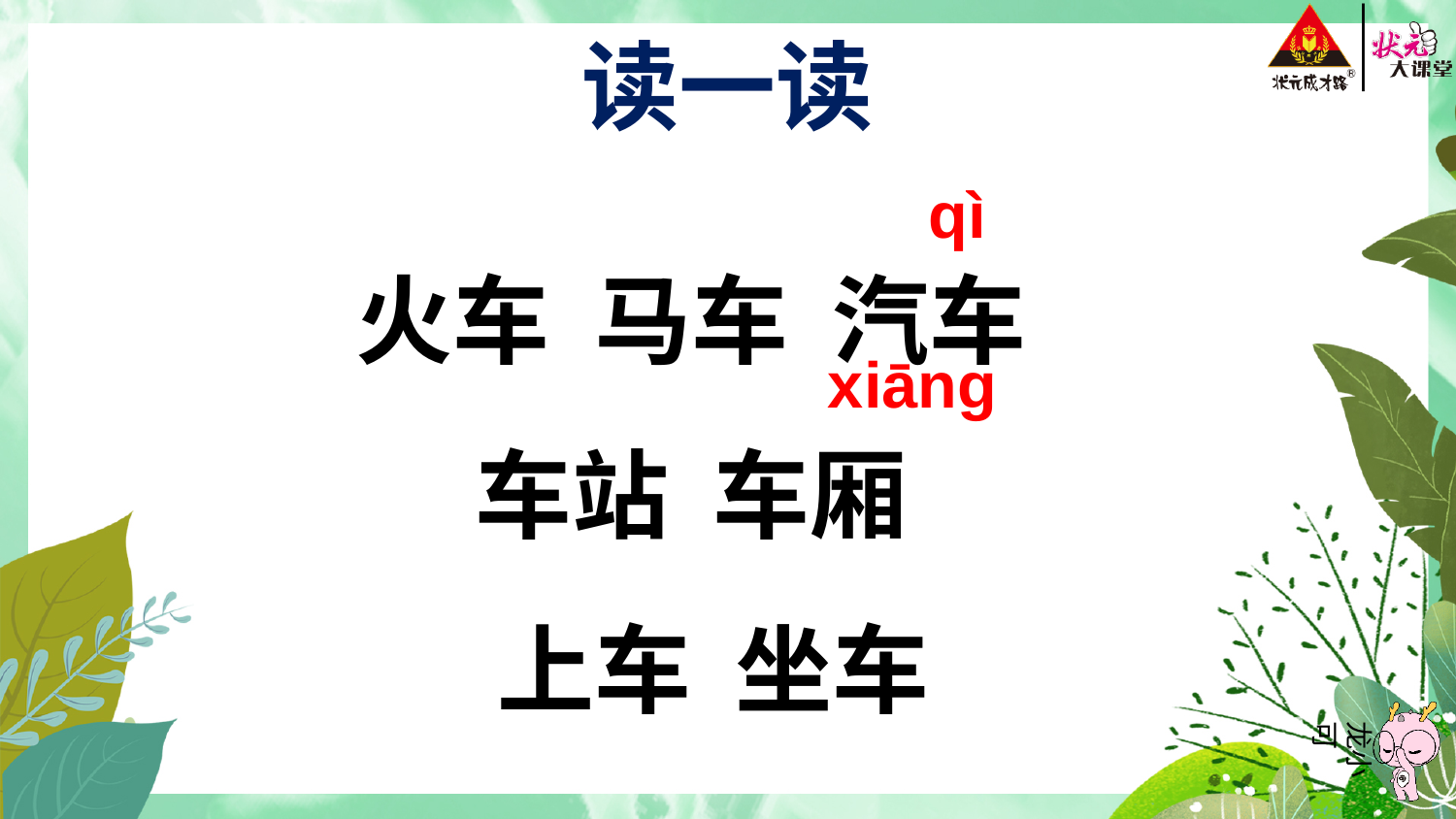

读一读
qì
火车  马车  汽车
车站  车厢
上车  坐车
xiānɡ